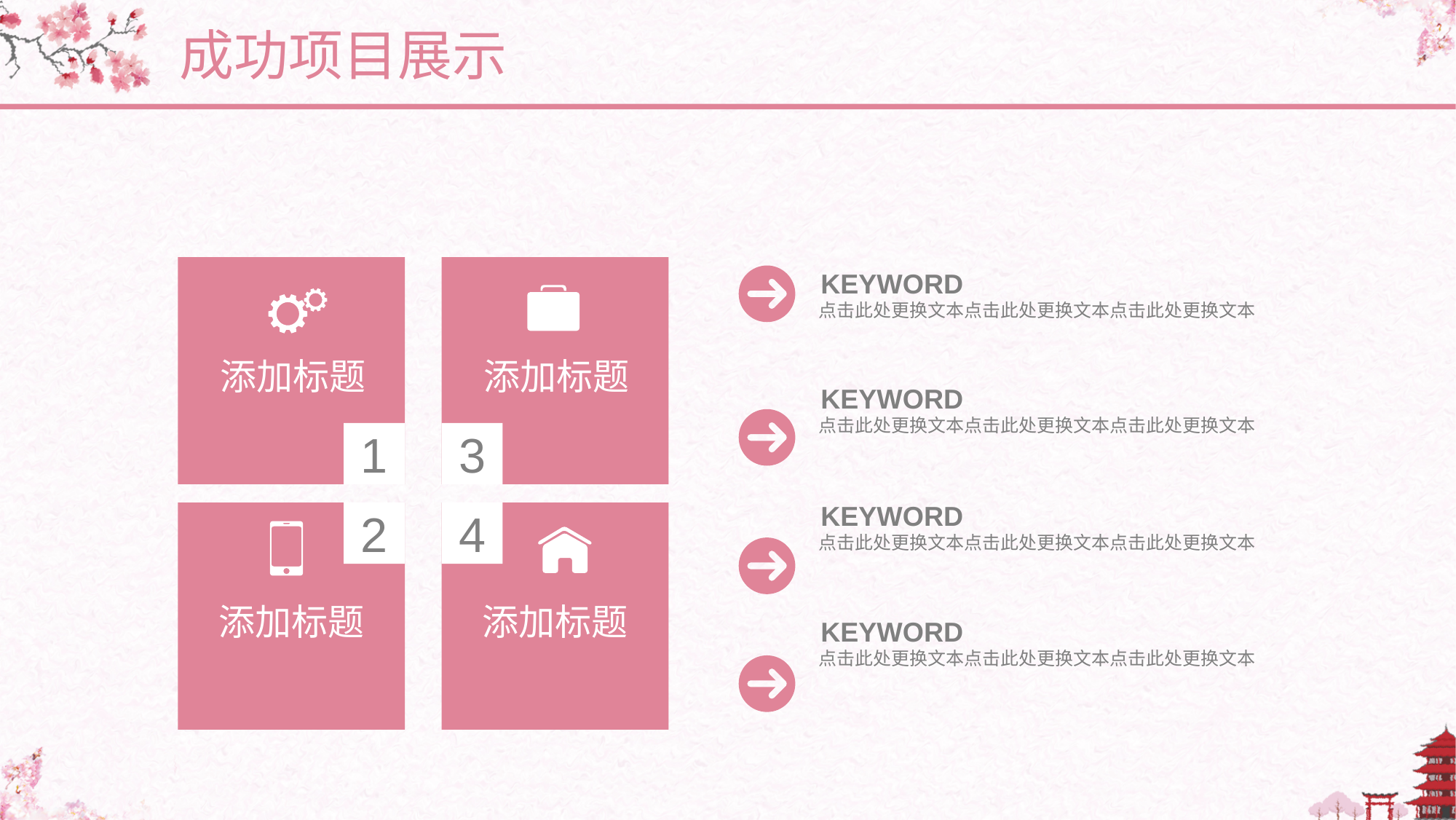

成功项目展示

1
添加标题

3
添加标题

2
添加标题

4
添加标题

KEYWORD

点击此处更换文本点击此处更换文本点击此处更换文本
KEYWORD
点击此处更换文本点击此处更换文本点击此处更换文本

KEYWORD
点击此处更换文本点击此处更换文本点击此处更换文本

KEYWORD
点击此处更换文本点击此处更换文本点击此处更换文本